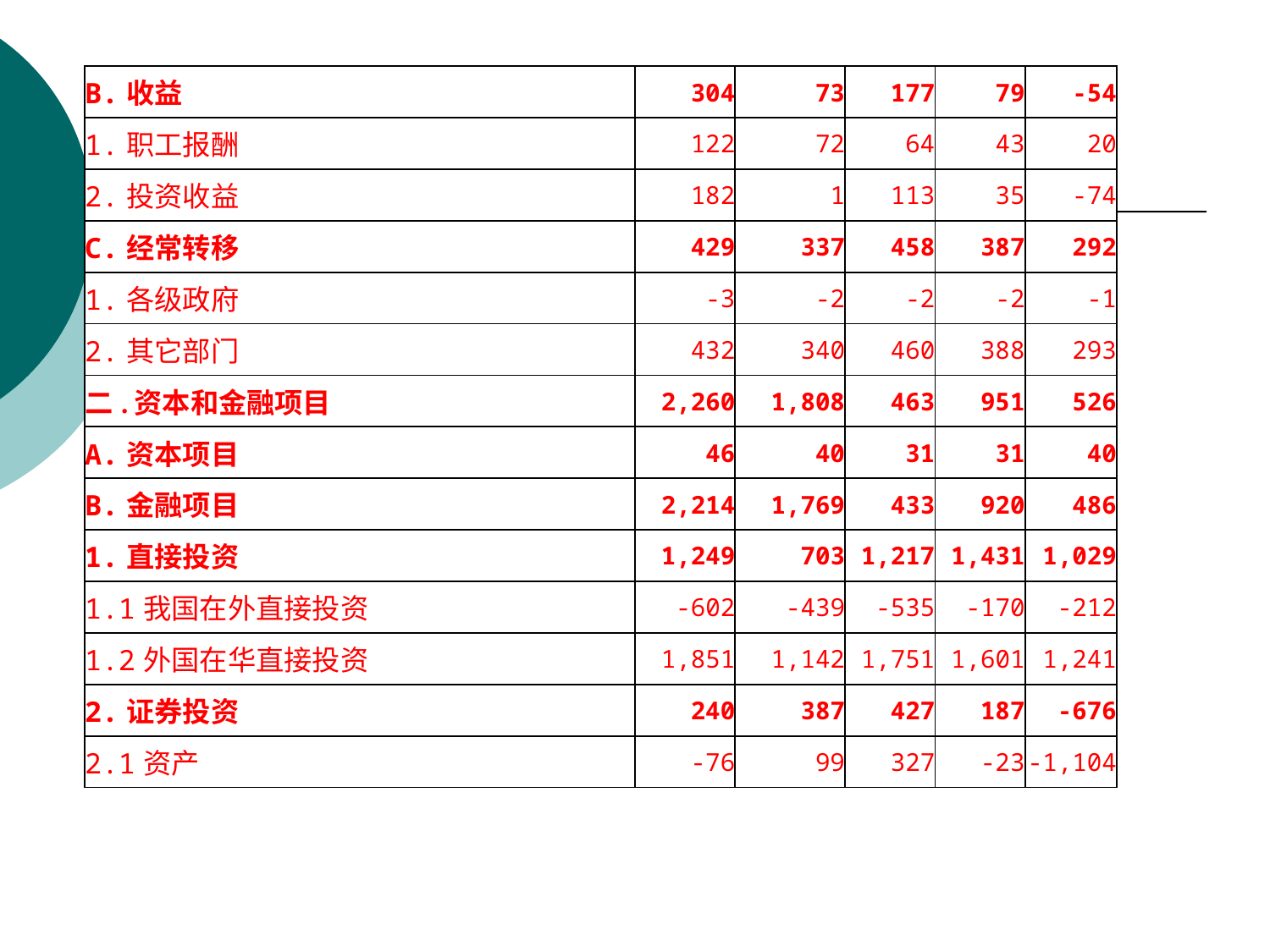

| B.收益 | 304 | 73 | 177 | 79 | -54 |
| --- | --- | --- | --- | --- | --- |
| 1.职工报酬 | 122 | 72 | 64 | 43 | 20 |
| 2.投资收益 | 182 | 1 | 113 | 35 | -74 |
| C.经常转移 | 429 | 337 | 458 | 387 | 292 |
| 1.各级政府 | -3 | -2 | -2 | -2 | -1 |
| 2.其它部门 | 432 | 340 | 460 | 388 | 293 |
| 二.资本和金融项目 | 2,260 | 1,808 | 463 | 951 | 526 |
| A.资本项目 | 46 | 40 | 31 | 31 | 40 |
| B.金融项目 | 2,214 | 1,769 | 433 | 920 | 486 |
| 1.直接投资 | 1,249 | 703 | 1,217 | 1,431 | 1,029 |
| 1.1我国在外直接投资 | -602 | -439 | -535 | -170 | -212 |
| 1.2外国在华直接投资 | 1,851 | 1,142 | 1,751 | 1,601 | 1,241 |
| 2.证券投资 | 240 | 387 | 427 | 187 | -676 |
| 2.1资产 | -76 | 99 | 327 | -23 | -1,104 |